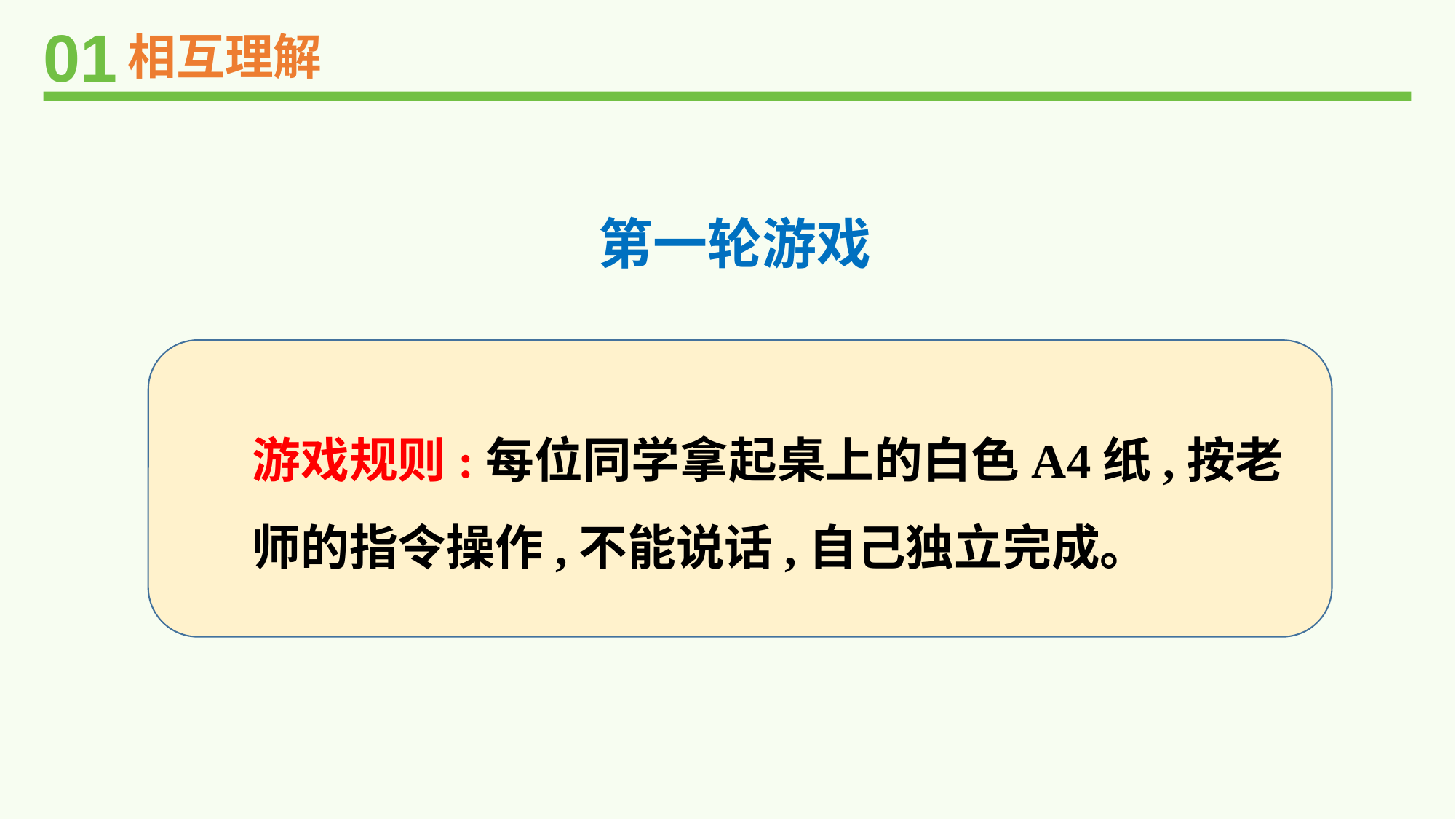

01
相互理解

第一轮游戏
https://www.ypppt.com/

游戏规则:每位同学拿起桌上的白色A4纸,按老师的指令操作,不能说话,自己独立完成。